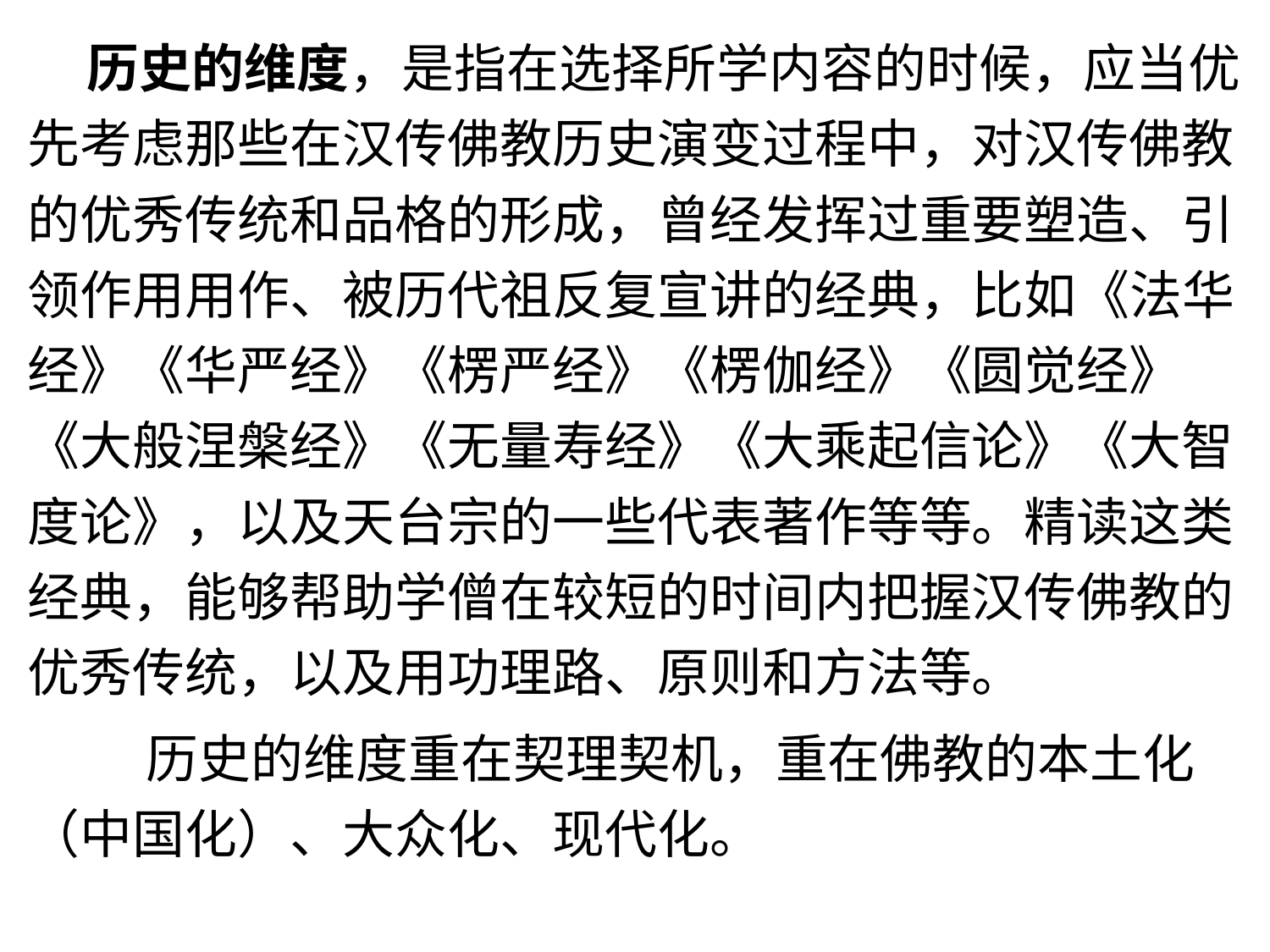

历史的维度，是指在选择所学内容的时候，应当优先考虑那些在汉传佛教历史演变过程中，对汉传佛教的优秀传统和品格的形成，曾经发挥过重要塑造、引领作用用作、被历代祖反复宣讲的经典，比如《法华经》《华严经》《楞严经》《楞伽经》《圆觉经》《大般涅槃经》《无量寿经》《大乘起信论》《大智度论》，以及天台宗的一些代表著作等等。精读这类经典，能够帮助学僧在较短的时间内把握汉传佛教的优秀传统，以及用功理路、原则和方法等。
         历史的维度重在契理契机，重在佛教的本土化（中国化）、大众化、现代化。